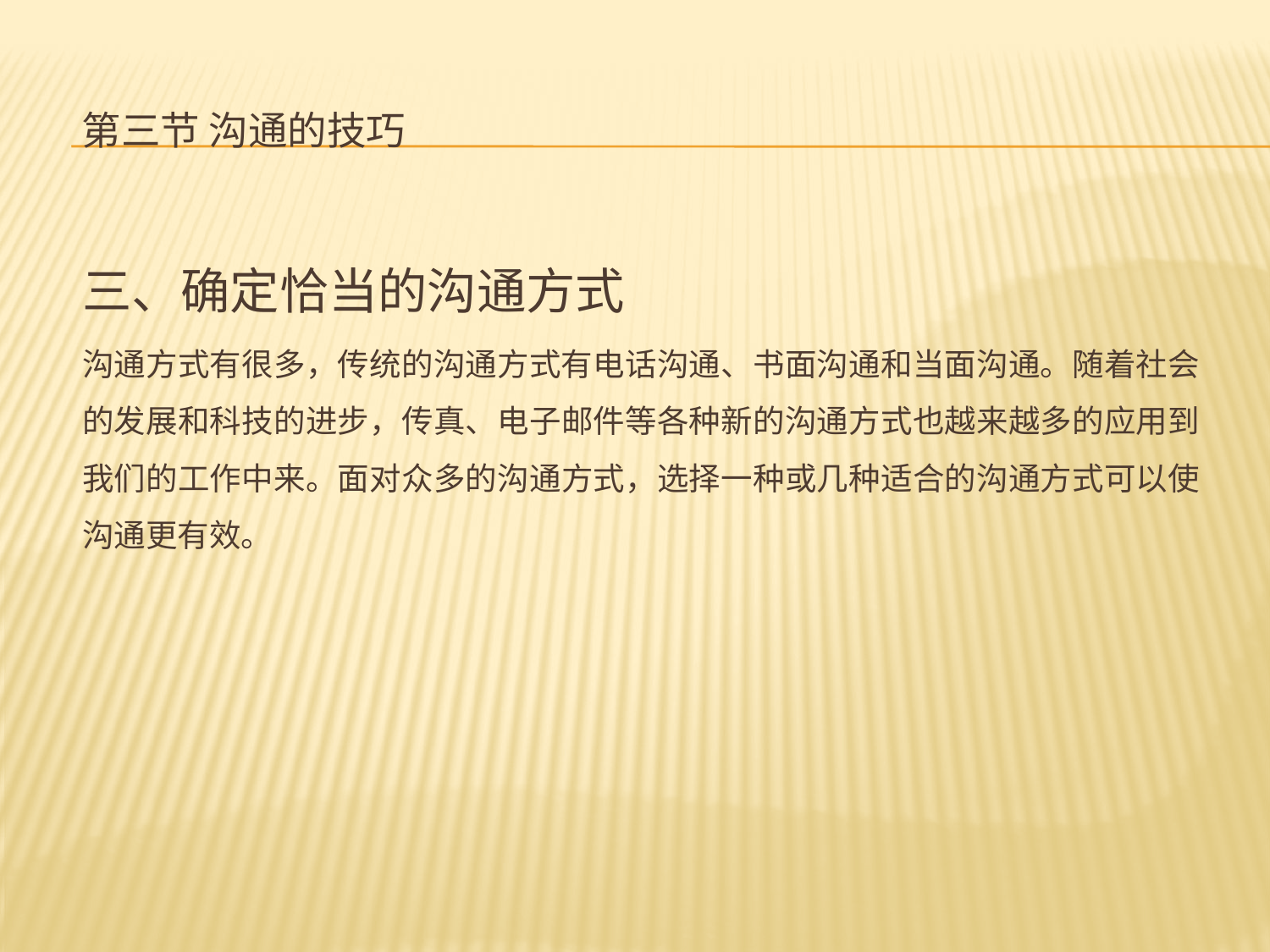

# 第三节 沟通的技巧
三、确定恰当的沟通方式
沟通方式有很多，传统的沟通方式有电话沟通、书面沟通和当面沟通。随着社会的发展和科技的进步，传真、电子邮件等各种新的沟通方式也越来越多的应用到我们的工作中来。面对众多的沟通方式，选择一种或几种适合的沟通方式可以使沟通更有效。